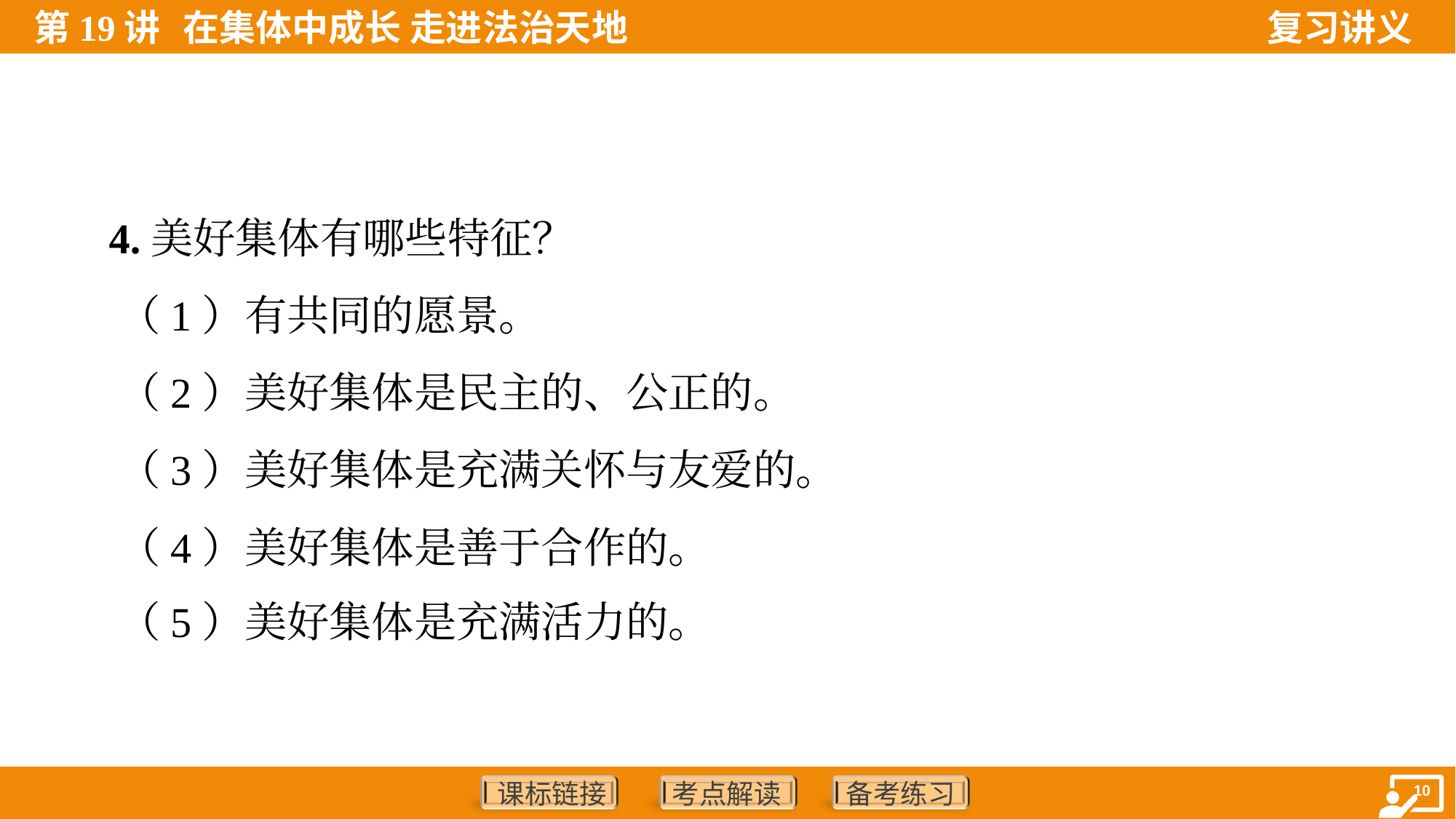

4.美好集体有哪些特征？
    （1）有共同的愿景。
    （2）美好集体是民主的、公正的。
    （3）美好集体是充满关怀与友爱的。
    （4）美好集体是善于合作的。
    （5）美好集体是充满活力的。